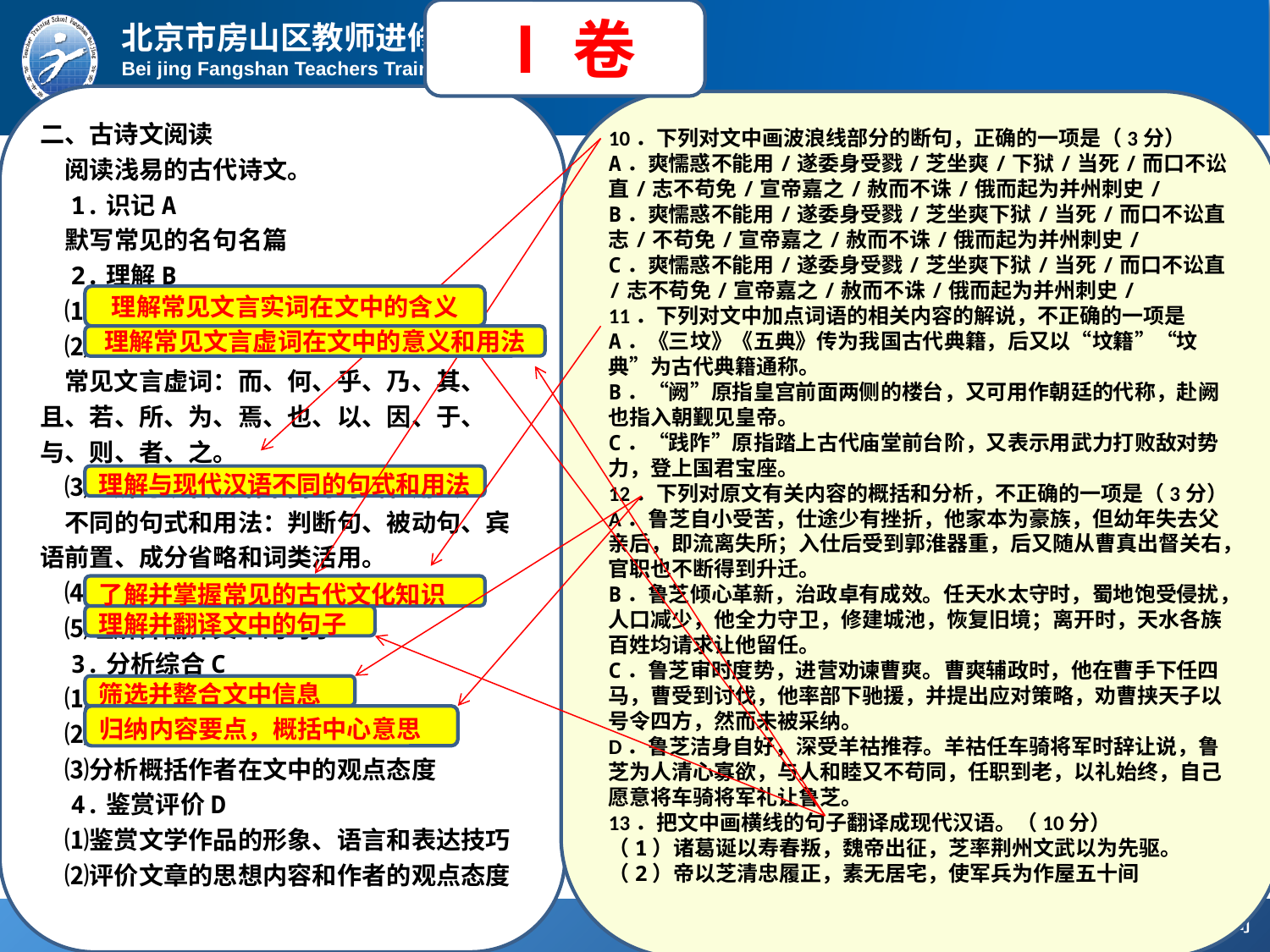

Ⅰ卷
二、古诗文阅读
　阅读浅易的古代诗文。
　1.识记A
　默写常见的名句名篇
　2.理解B
　⑴理解常见文言实词在文中的含义
　⑵理解常见文言虚词在文中的意义和用法
　常见文言虚词：而、何、乎、乃、其、且、若、所、为、焉、也、以、因、于、与、则、者、之。
　⑶理解与现代汉语不同的句式和用法
　不同的句式和用法：判断句、被动句、宾语前置、成分省略和词类活用。
　⑷了解并掌握常见的古代文化知识
　⑸理解并翻译文中的句子
　3.分析综合C
　⑴筛选并整合文中信息
　⑵归纳内容要点，概括中心意思
　⑶分析概括作者在文中的观点态度
　4.鉴赏评价D
　⑴鉴赏文学作品的形象、语言和表达技巧
　⑵评价文章的思想内容和作者的观点态度

10．下列对文中画波浪线部分的断句，正确的一项是（3分）
A．爽懦惑不能用/遂委身受戮/芝坐爽/下狱/当死/而口不讼直/志不苟免/宣帝嘉之/赦而不诛/俄而起为并州刺史/
B．爽懦惑不能用/遂委身受戮/芝坐爽下狱/当死/而口不讼直志/不苟免/宣帝嘉之/赦而不诛/俄而起为并州刺史/
C．爽懦惑不能用/遂委身受戮/芝坐爽下狱/当死/而口不讼直/志不苟免/宣帝嘉之/赦而不诛/俄而起为并州刺史/
11．下列对文中加点词语的相关内容的解说，不正确的一项是
A．《三坟》《五典》传为我国古代典籍，后又以“坟籍”“坟典”为古代典籍通称。
B．“阙”原指皇宫前面两侧的楼台，又可用作朝廷的代称，赴阙也指入朝觐见皇帝。
C．“践阼”原指踏上古代庙堂前台阶，又表示用武力打败敌对势力，登上国君宝座。
12．下列对原文有关内容的概括和分析，不正确的一项是（3分）
A．鲁芝自小受苦，仕途少有挫折，他家本为豪族，但幼年失去父亲后，即流离失所；入仕后受到郭淮器重，后又随从曹真出督关右，官职也不断得到升迁。
B．鲁芝倾心革新，治政卓有成效。任天水太守时，蜀地饱受侵扰，人口减少，他全力守卫，修建城池，恢复旧境；离开时，天水各族百姓均请求让他留任。
C．鲁芝审时度势，进营劝谏曹爽。曹爽辅政时，他在曹手下任四马，曹受到讨伐，他率部下驰援，并提出应对策略，劝曹挟天子以号令四方，然而未被采纳。
D．鲁芝洁身自好，深受羊祜推荐。羊祜任车骑将军时辞让说，鲁芝为人清心寡欲，与人和睦又不苟同，任职到老，以礼始终，自己愿意将车骑将军礼让鲁芝。
13．把文中画横线的句子翻译成现代汉语。（10分）
（1）诸葛诞以寿春叛，魏帝出征，芝率荆州文武以为先驱。
（2）帝以芝清忠履正，素无居宅，使军兵为作屋五十间

理解常见文言实词在文中的含义
理解常见文言虚词在文中的意义和用法
理解与现代汉语不同的句式和用法
了解并掌握常见的古代文化知识
理解并翻译文中的句子
筛选并整合文中信息
归纳内容要点，概括中心意思